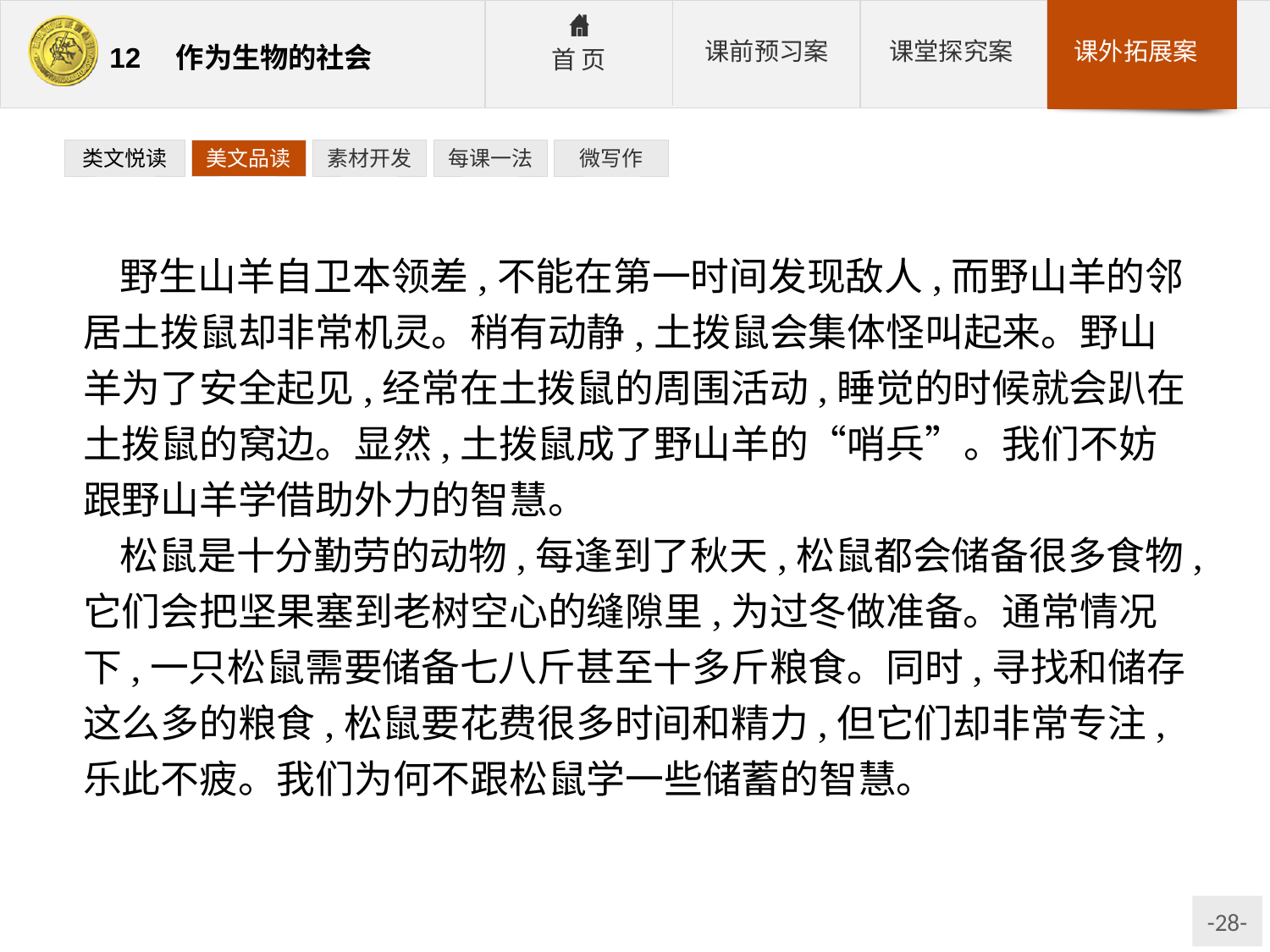

类文悦读
美文品读
素材开发
每课一法
微写作
野生山羊自卫本领差,不能在第一时间发现敌人,而野山羊的邻居土拨鼠却非常机灵。稍有动静,土拨鼠会集体怪叫起来。野山羊为了安全起见,经常在土拨鼠的周围活动,睡觉的时候就会趴在土拨鼠的窝边。显然,土拨鼠成了野山羊的“哨兵”。我们不妨跟野山羊学借助外力的智慧。
松鼠是十分勤劳的动物,每逢到了秋天,松鼠都会储备很多食物,它们会把坚果塞到老树空心的缝隙里,为过冬做准备。通常情况下,一只松鼠需要储备七八斤甚至十多斤粮食。同时,寻找和储存这么多的粮食,松鼠要花费很多时间和精力,但它们却非常专注,乐此不疲。我们为何不跟松鼠学一些储蓄的智慧。